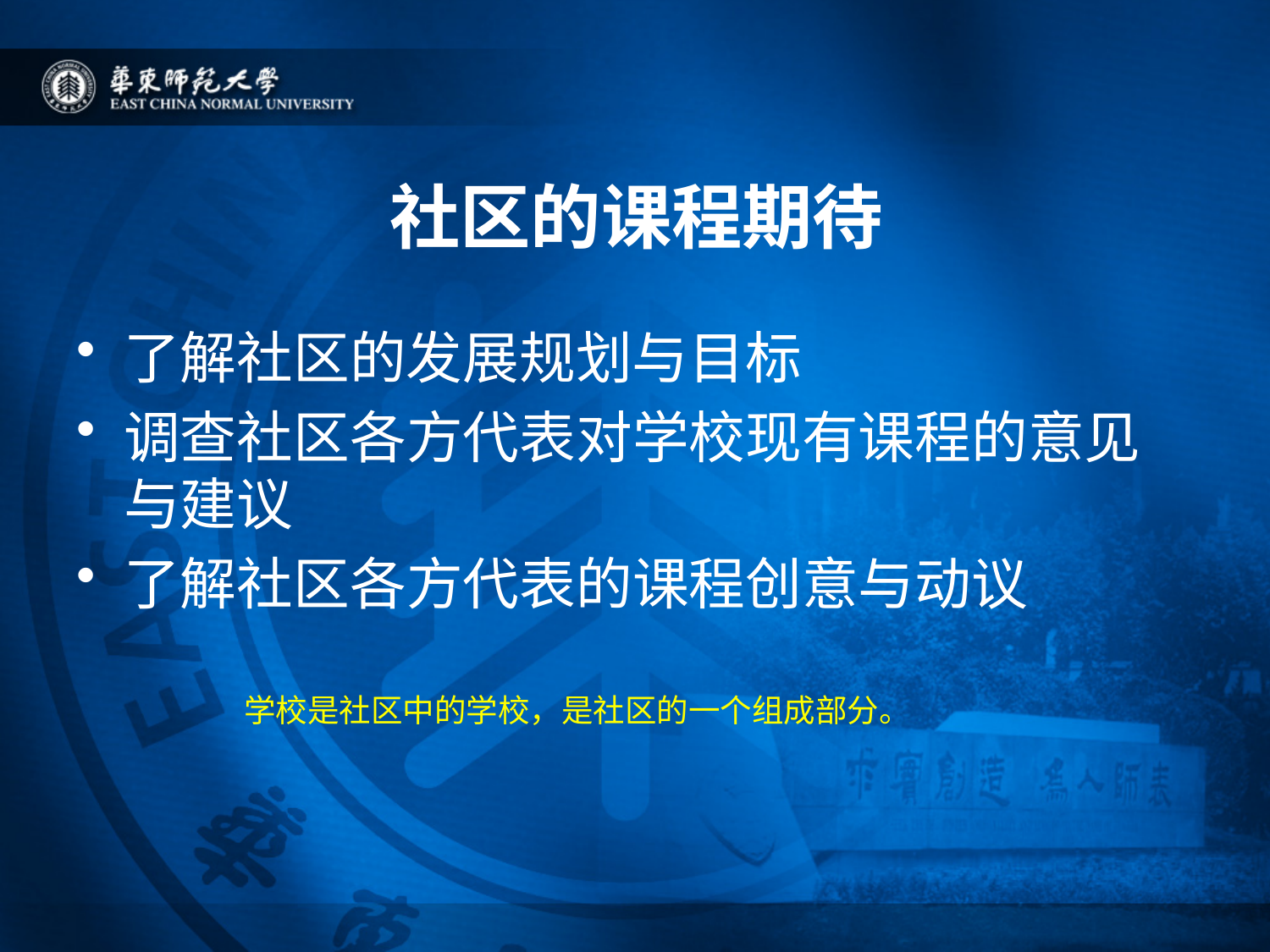

# 社区的课程期待
了解社区的发展规划与目标
调查社区各方代表对学校现有课程的意见与建议
了解社区各方代表的课程创意与动议
学校是社区中的学校，是社区的一个组成部分。